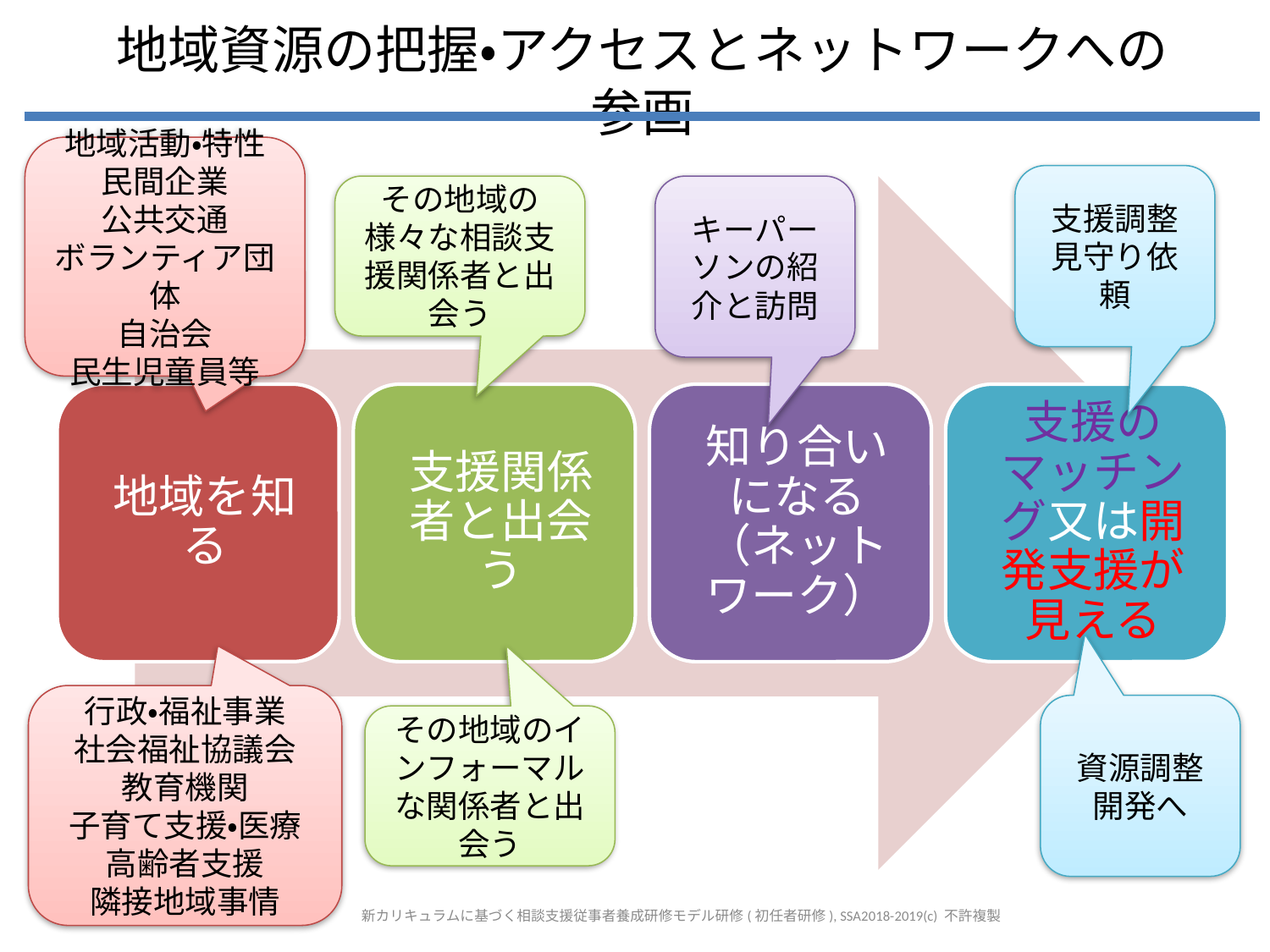

# 地域資源の把握・アクセスとネットワークへの参画
地域活動・特性
民間企業
公共交通
ボランティア団体
自治会
民生児童員等
支援調整
見守り依頼
地域を知る
支援関係者と出会う
知り合いになる（ネットワーク）
支援のマッチング又は開発支援が見える
その地域の様々な相談支援関係者と出会う
キーパーソンの紹介と訪問
行政・福祉事業
社会福祉協議会
教育機関
子育て支援・医療
高齢者支援
隣接地域事情
資源調整
開発へ
その地域のインフォーマルな関係者と出会う
新カリキュラムに基づく相談支援従事者養成研修モデル研修(初任者研修), SSA2018-2019(c) 不許複製